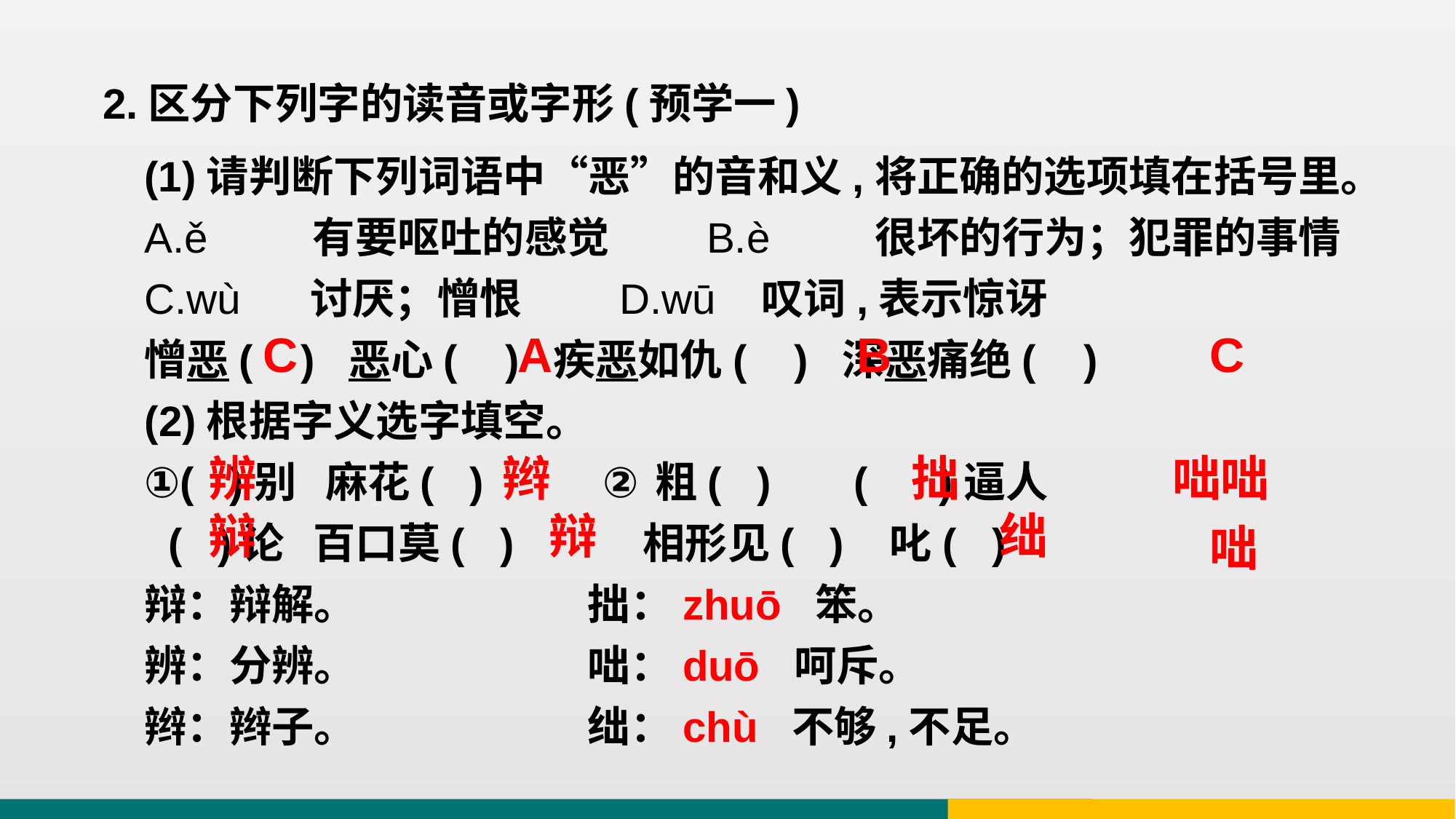

2.区分下列字的读音或字形(预学一)
(1)请判断下列词语中“恶”的音和义,将正确的选项填在括号里。
A.ě        有要呕吐的感觉         B.è        很坏的行为；犯罪的事情
C.wù     讨厌；憎恨         D.wū   叹词,表示惊讶
憎恶(    )  恶心(    )  疾恶如仇(    )  深恶痛绝(    )
(2)根据字义选字填空。
①(   )别   麻花(   )          ②粗(   )       (      )逼人
  (   )论   百口莫(   )          相形见(   )   叱(   )
辩：辩解。                        拙：zhuō  笨。
辨：分辨。                        咄：duō  呵斥。
辫：辫子。                        绌：chù  不够,不足。
C
A
B
C
辨
辫
拙
咄咄
辩
辩
绌
咄